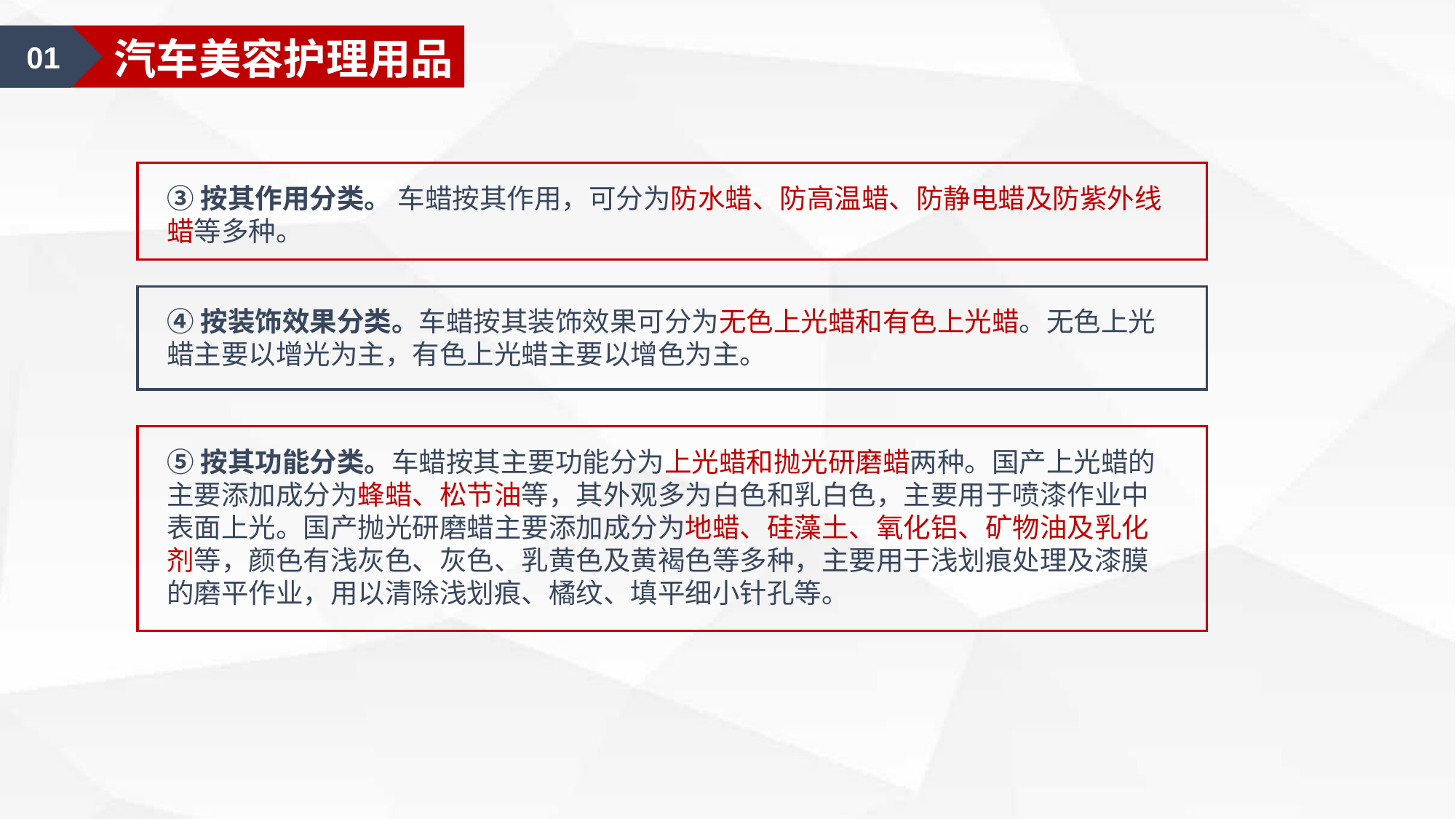

01
汽车美容认知

01
汽车美容护理用品

③按其作用分类。 车蜡按其作用，可分为防水蜡、防高温蜡、防静电蜡及防紫外线蜡等多种。

④按装饰效果分类。车蜡按其装饰效果可分为无色上光蜡和有色上光蜡。无色上光蜡主要以增光为主，有色上光蜡主要以增色为主。

⑤按其功能分类。车蜡按其主要功能分为上光蜡和抛光研磨蜡两种。国产上光蜡的主要添加成分为蜂蜡、松节油等，其外观多为白色和乳白色，主要用于喷漆作业中表面上光。国产抛光研磨蜡主要添加成分为地蜡、硅藻土、氧化铝、矿物油及乳化剂等，颜色有浅灰色、灰色、乳黄色及黄褐色等多种，主要用于浅划痕处理及漆膜的磨平作业，用以清除浅划痕、橘纹、填平细小针孔等。